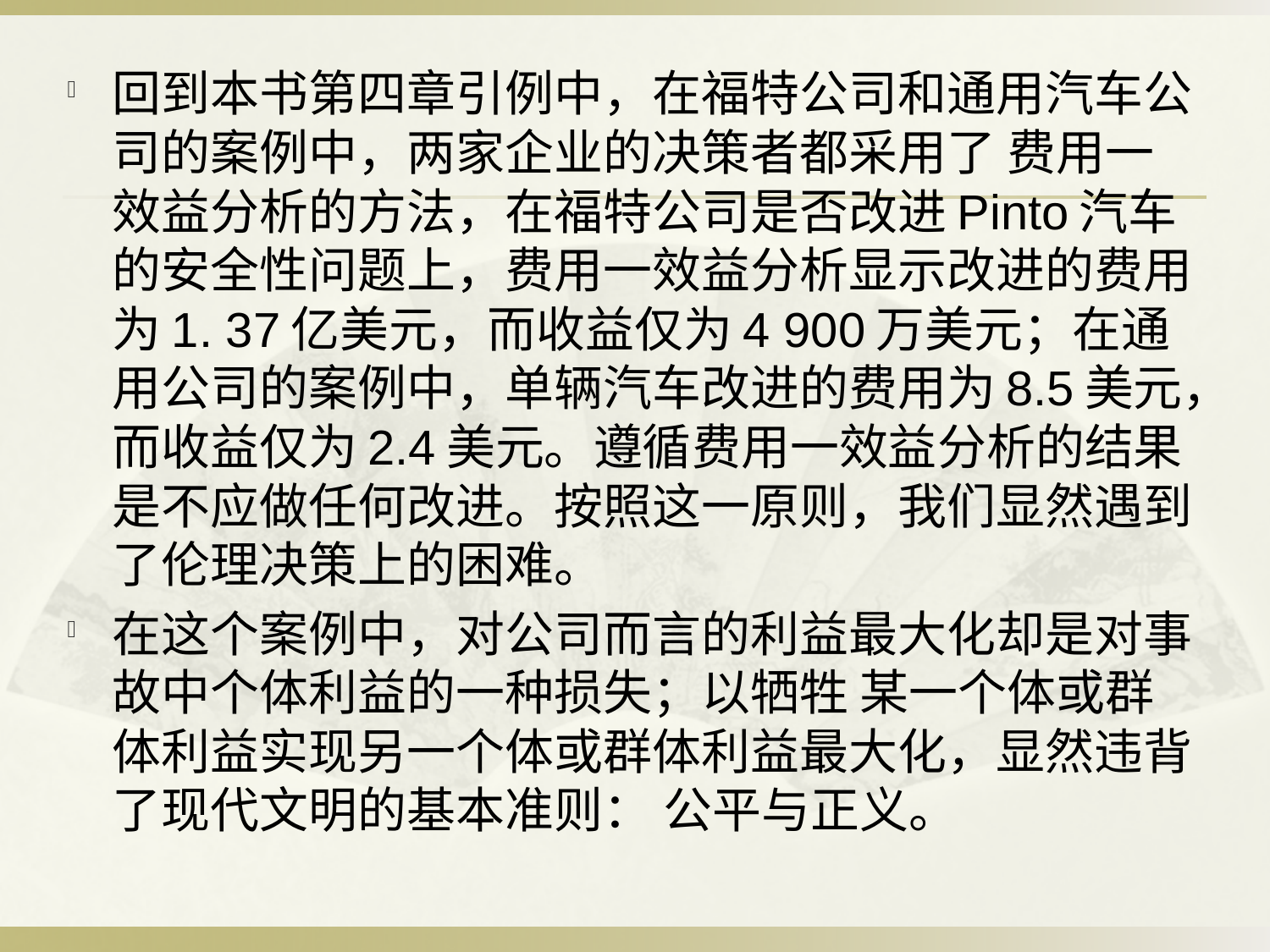

#
回到本书第四章引例中，在福特公司和通用汽车公司的案例中，两家企业的决策者都采用了 费用一效益分析的方法，在福特公司是否改进Pinto汽车的安全性问题上，费用一效益分析显示改进的费用为1. 37亿美元，而收益仅为4 900万美元；在通用公司的案例中，单辆汽车改进的费用为8.5美元，而收益仅为2.4美元。遵循费用一效益分析的结果是不应做任何改进。按照这一原则，我们显然遇到了伦理决策上的困难。
在这个案例中，对公司而言的利益最大化却是对事故中个体利益的一种损失；以牺牲 某一个体或群体利益实现另一个体或群体利益最大化，显然违背了现代文明的基本准则： 公平与正义。